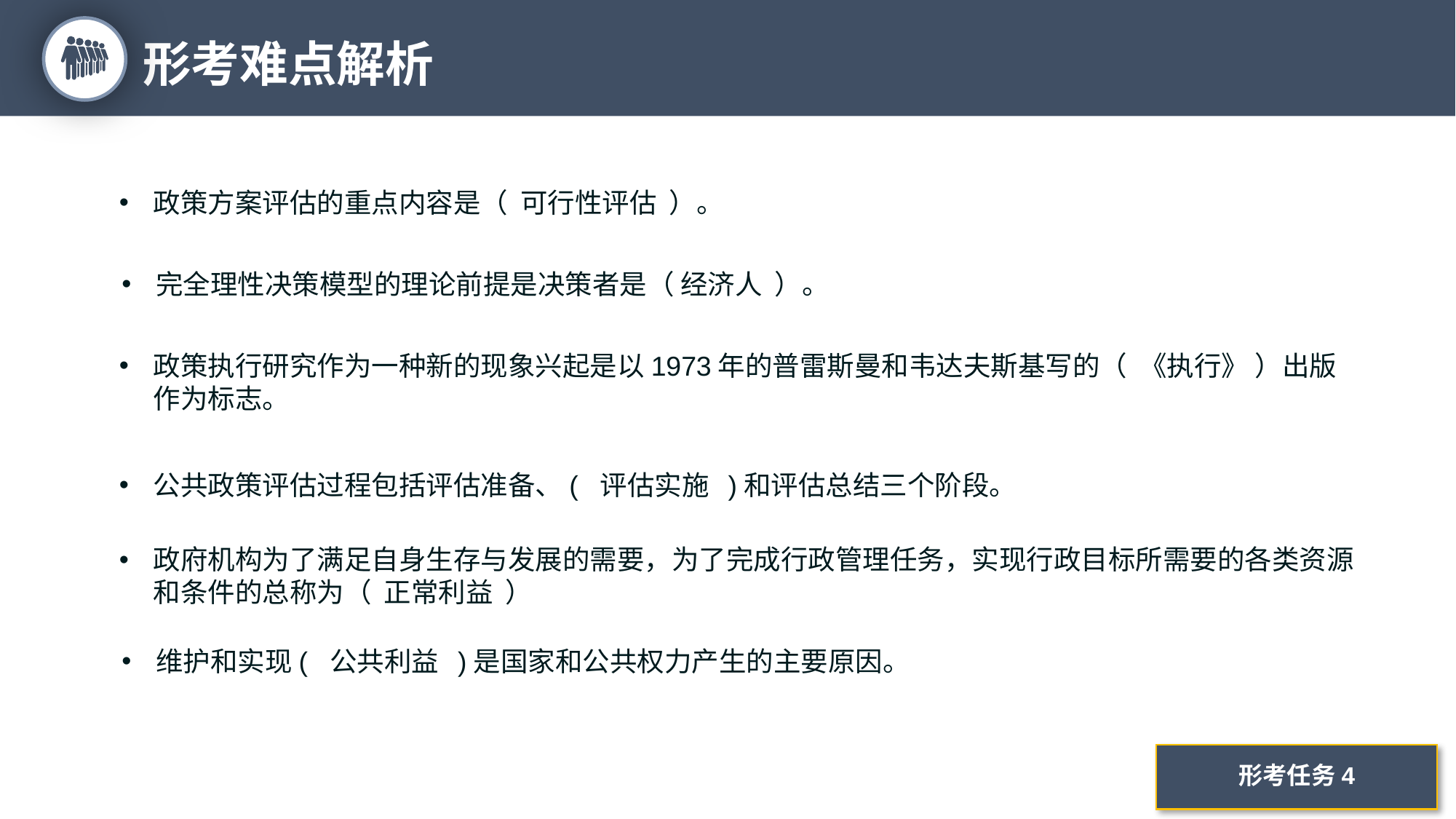

形考难点解析

19
政策方案评估的重点内容是（  可行性评估  ）。
完全理性决策模型的理论前提是决策者是（ 经济人  ）。
政策执行研究作为一种新的现象兴起是以1973年的普雷斯曼和韦达夫斯基写的（  《执行》 ）出版作为标志。
公共政策评估过程包括评估准备、(  评估实施  )和评估总结三个阶段。
政府机构为了满足自身生存与发展的需要，为了完成行政管理任务，实现行政目标所需要的各类资源和条件的总称为（  正常利益  ）
维护和实现(  公共利益  )是国家和公共权力产生的主要原因。
形考任务4